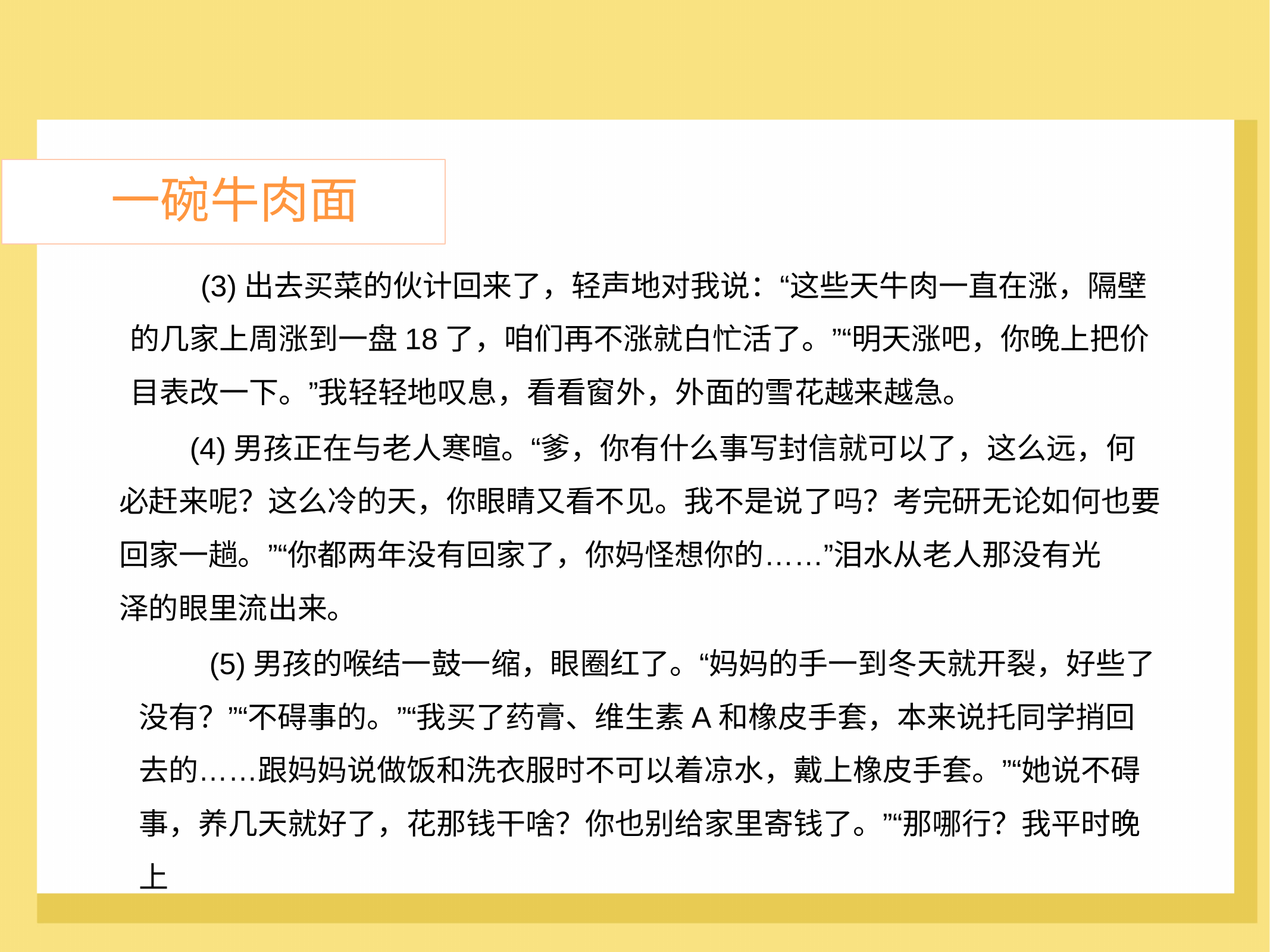

一碗牛肉面
	(3)出去买菜的伙计回来了，轻声地对我说：“这些天牛肉一直在涨，隔壁

的几家上周涨到一盘18了，咱们再不涨就白忙活了。”“明天涨吧，你晚上把价

目表改一下。”我轻轻地叹息，看看窗外，外面的雪花越来越急。
	(4)男孩正在与老人寒暄。“爹，你有什么事写封信就可以了，这么远，何

必赶来呢？这么冷的天，你眼睛又看不见。我不是说了吗？考完研无论如何也要

回家一趟。”“你都两年没有回家了，你妈怪想你的……”泪水从老人那没有光

泽的眼里流出来。
	(5)男孩的喉结一鼓一缩，眼圈红了。“妈妈的手一到冬天就开裂，好些了

没有？”“不碍事的。”“我买了药膏、维生素A和橡皮手套，本来说托同学捎回

去的……跟妈妈说做饭和洗衣服时不可以着凉水，戴上橡皮手套。”“她说不碍

事，养几天就好了，花那钱干啥？你也别给家里寄钱了。”“那哪行？我平时晚

上